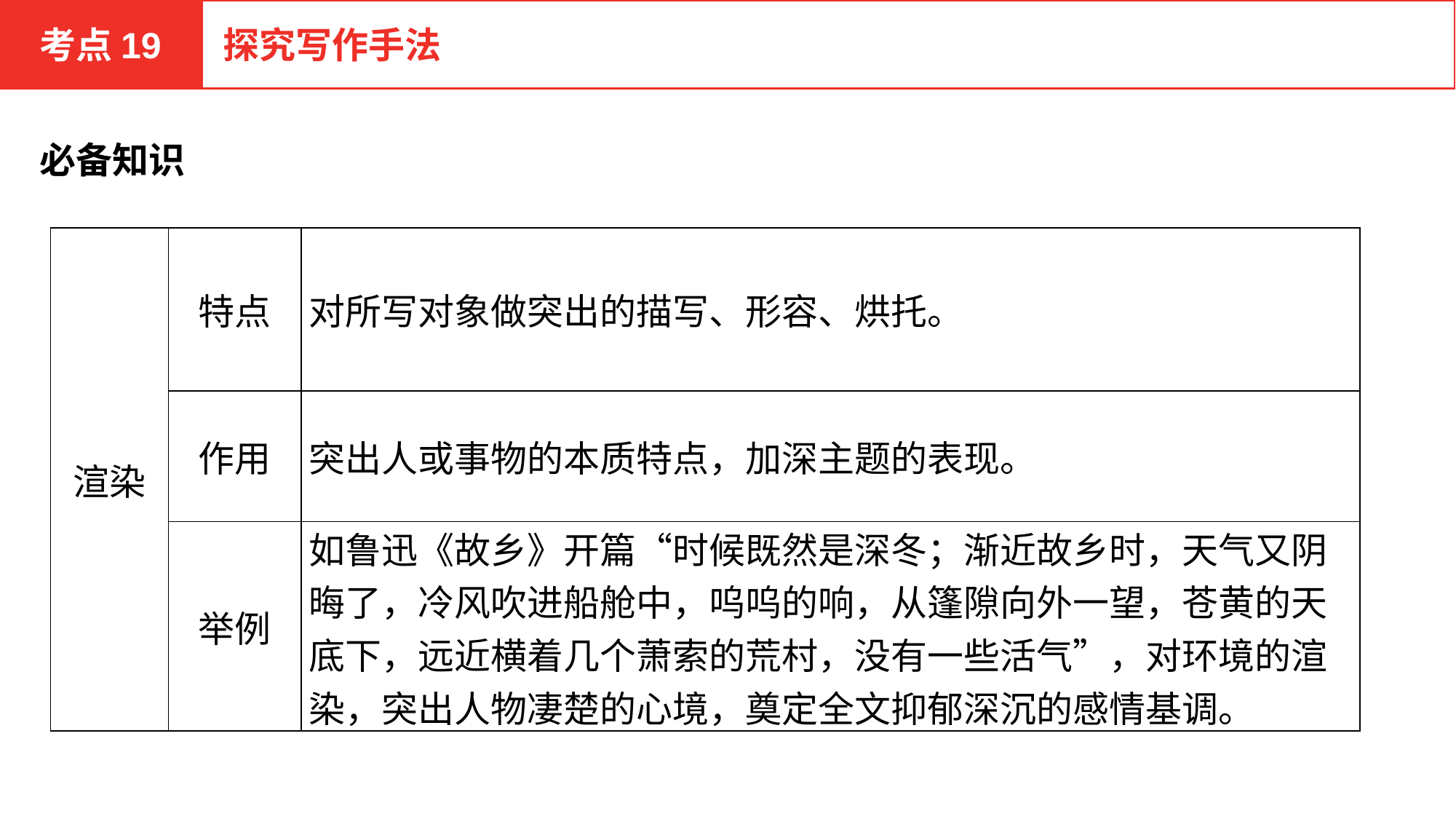

考点19
探究写作手法
必备知识

| 渲染 | 特点 | 对所写对象做突出的描写、形容、烘托。 |
| --- | --- | --- |
|  | 作用 | 突出人或事物的本质特点，加深主题的表现。 |
|  | 举例 | 如鲁迅《故乡》开篇“时候既然是深冬；渐近故乡时，天气又阴晦了，冷风吹进船舱中，呜呜的响，从篷隙向外一望，苍黄的天底下，远近横着几个萧索的荒村，没有一些活气”，对环境的渲染，突出人物凄楚的心境，奠定全文抑郁深沉的感情基调。 |